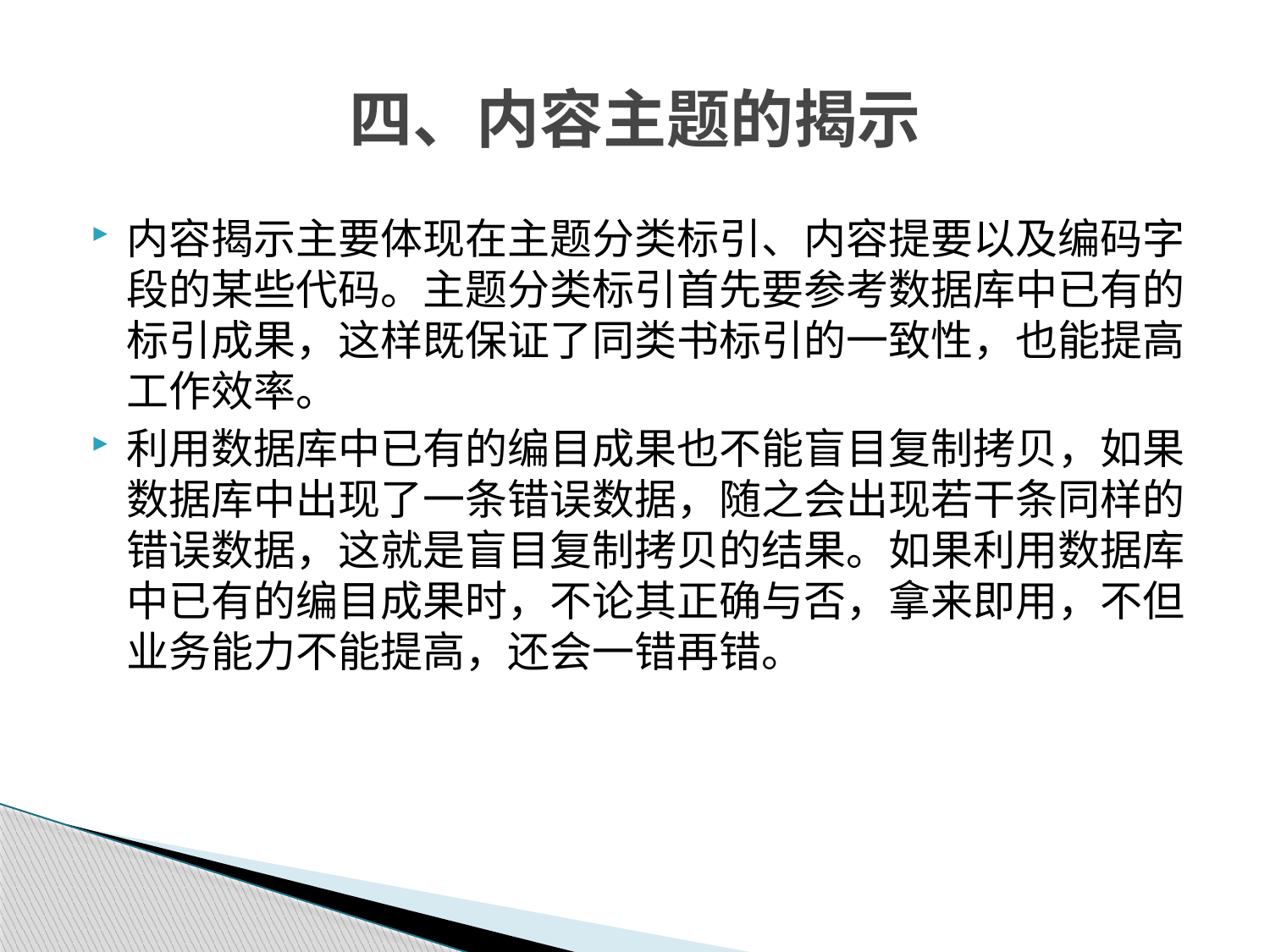

# 四、内容主题的揭示
内容揭示主要体现在主题分类标引、内容提要以及编码字段的某些代码。主题分类标引首先要参考数据库中已有的标引成果，这样既保证了同类书标引的一致性，也能提高工作效率。
利用数据库中已有的编目成果也不能盲目复制拷贝，如果数据库中出现了一条错误数据，随之会出现若干条同样的错误数据，这就是盲目复制拷贝的结果。如果利用数据库中已有的编目成果时，不论其正确与否，拿来即用，不但业务能力不能提高，还会一错再错。